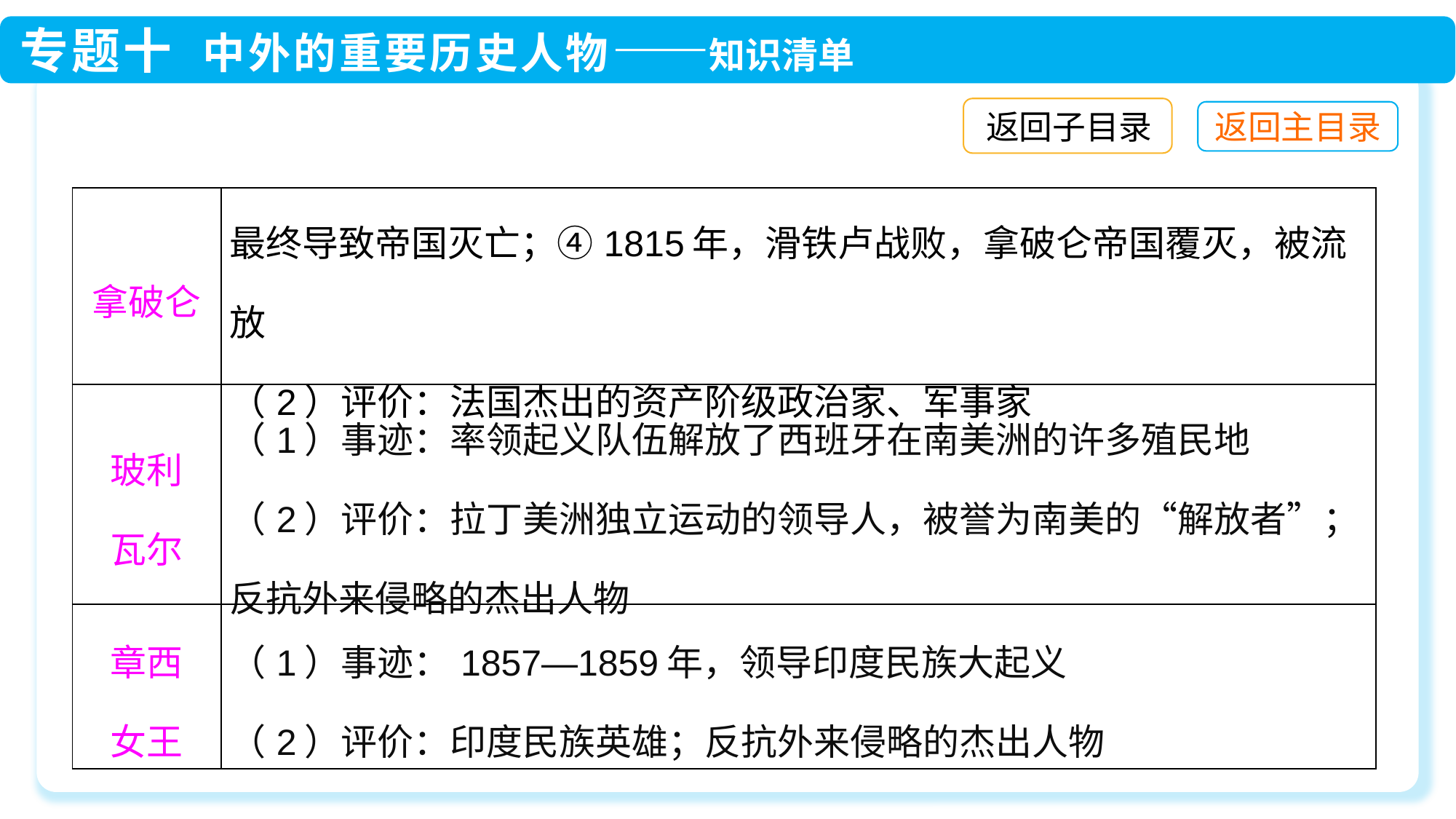

返回子目录
| 拿破仑 | 最终导致帝国灭亡；④1815年，滑铁卢战败，拿破仑帝国覆灭，被流放 （2）评价：法国杰出的资产阶级政治家、军事家 |
| --- | --- |
| 玻利 瓦尔 | （1）事迹：率领起义队伍解放了西班牙在南美洲的许多殖民地 （2）评价：拉丁美洲独立运动的领导人，被誉为南美的“解放者”；反抗外来侵略的杰出人物 |
| 章西 女王 | （1）事迹：1857—1859年，领导印度民族大起义 （2）评价：印度民族英雄；反抗外来侵略的杰出人物 |